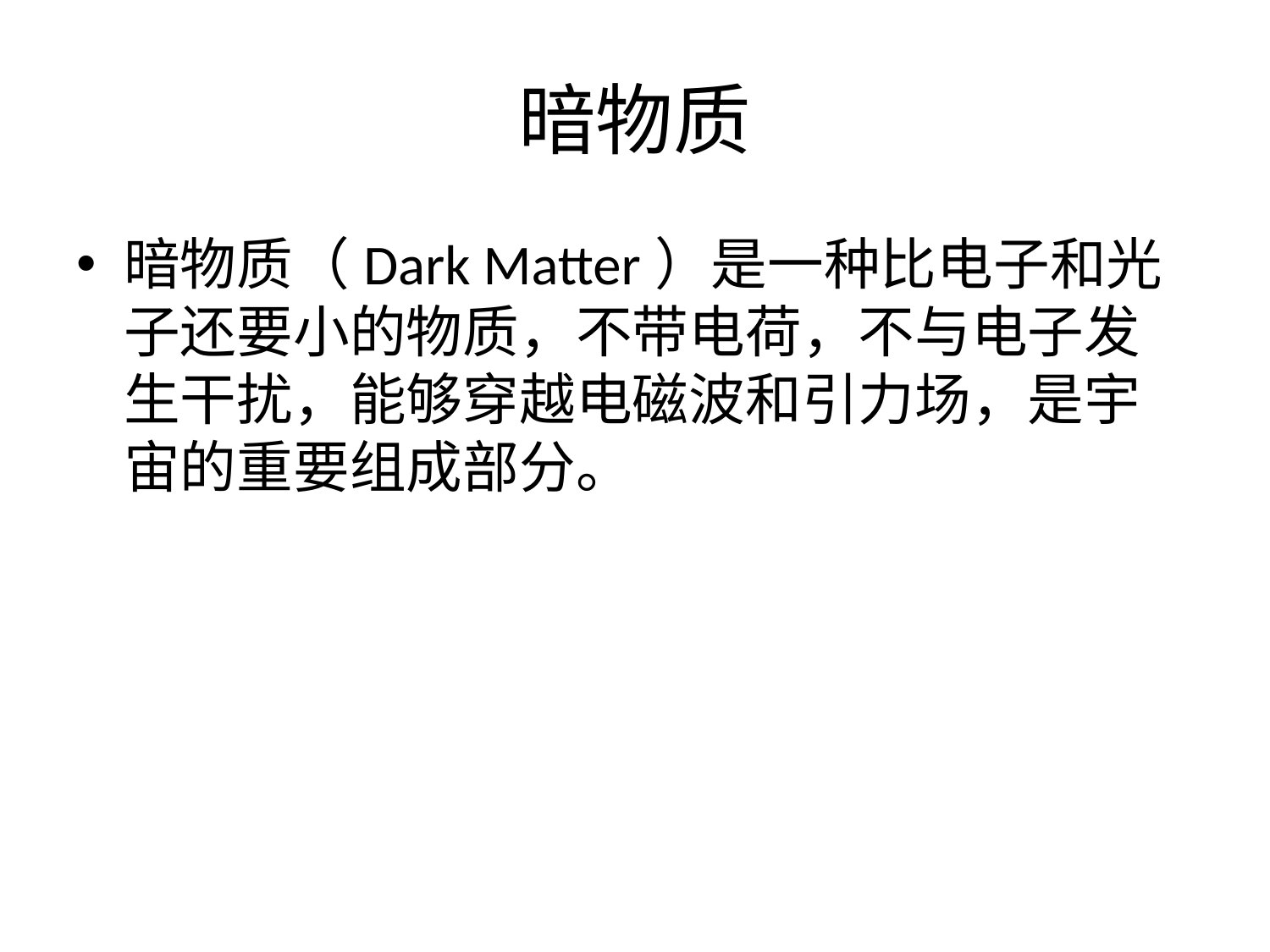

# 暗物质
暗物质（Dark Matter）是一种比电子和光子还要小的物质，不带电荷，不与电子发生干扰，能够穿越电磁波和引力场，是宇宙的重要组成部分。